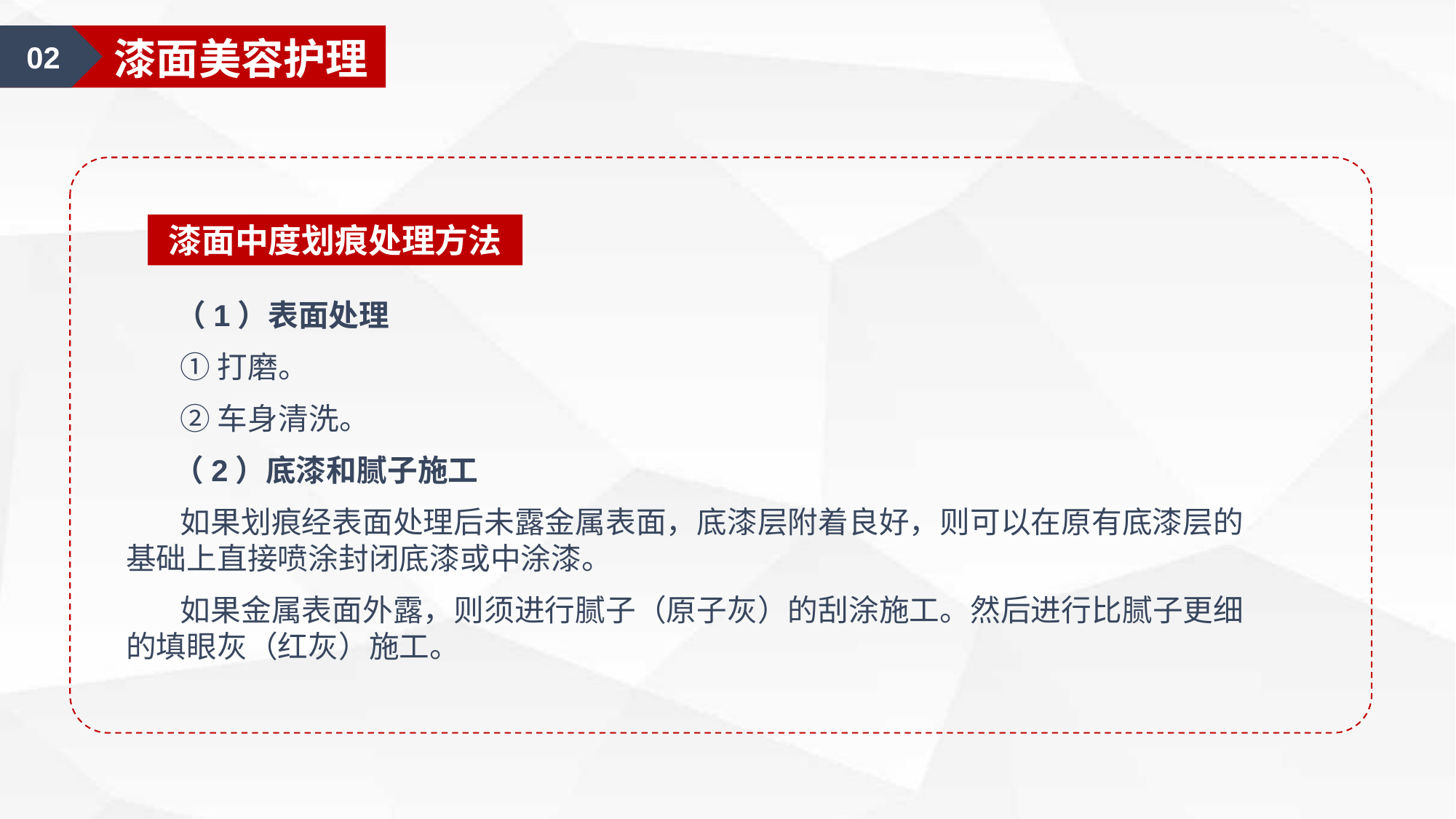

02
漆面美容护理

漆面中度划痕处理方法
       （1）表面处理
        ①打磨。
        ②车身清洗。
      （2）底漆和腻子施工
       如果划痕经表面处理后未露金属表面，底漆层附着良好，则可以在原有底漆层的基础上直接喷涂封闭底漆或中涂漆。
       如果金属表面外露，则须进行腻子（原子灰）的刮涂施工。然后进行比腻子更细的填眼灰（红灰）施工。